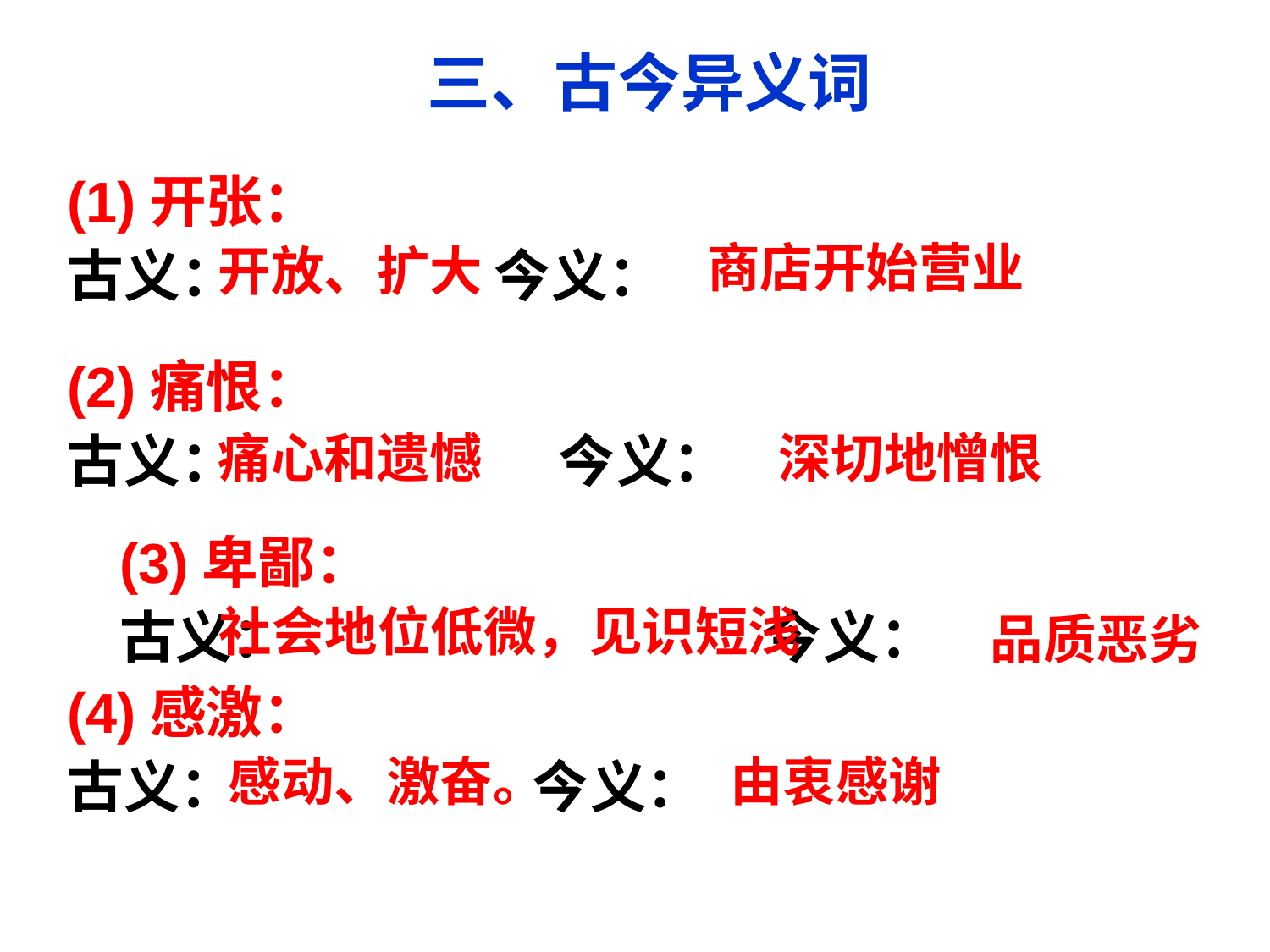

三、古今异义词
(1)开张：
古义：                    今义：
商店开始营业
开放、扩大
(2)痛恨：
古义：                         今义：

痛心和遗憾
深切地憎恨
(3)卑鄙：
古义：                                     今义：
社会地位低微，见识短浅
品质恶劣
(4)感激：
古义：                       今义：
感动、激奋。
由衷感谢